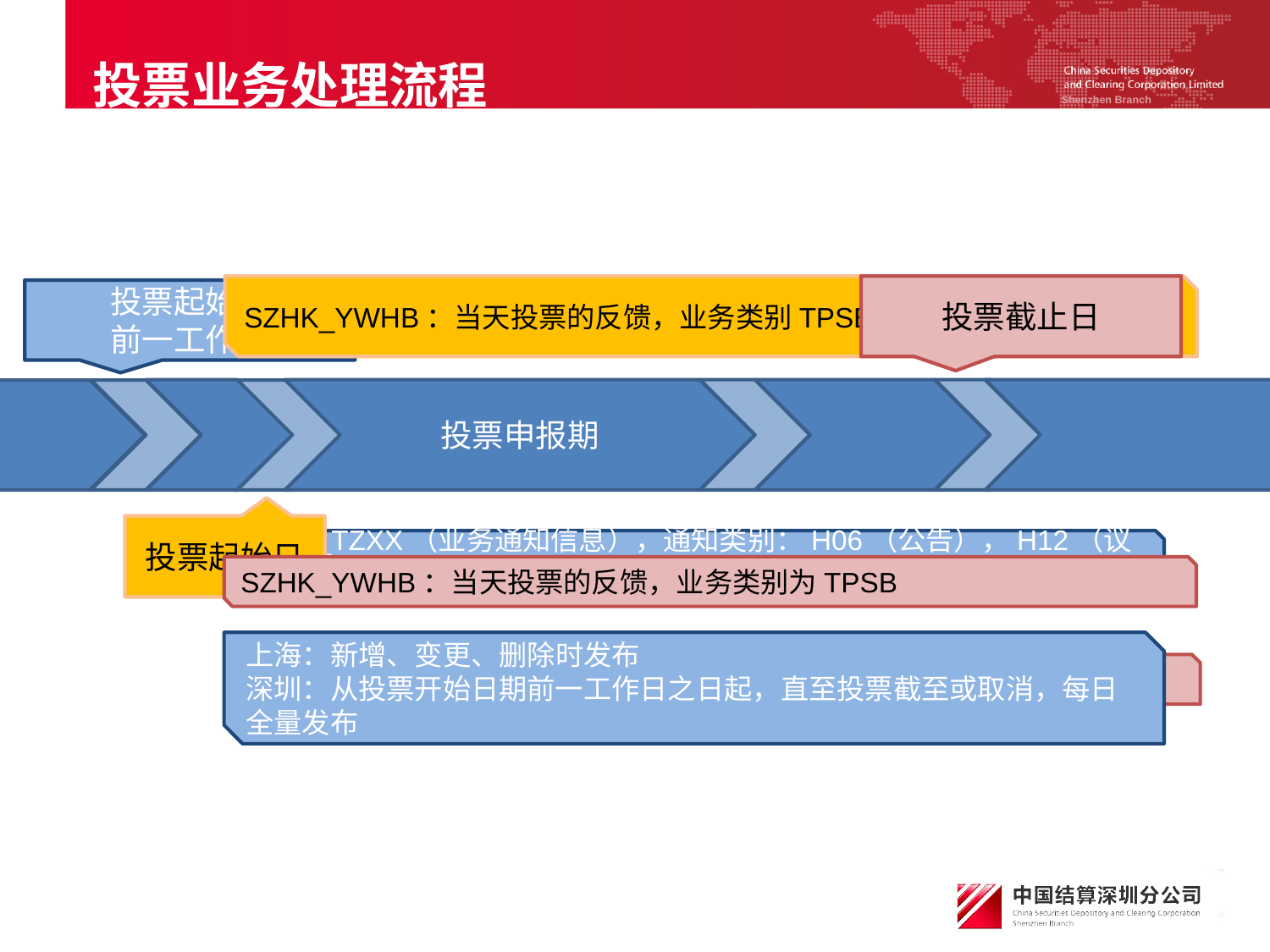

投票业务处理流程
SZHK_YWHB：当天投票的反馈，业务类别TPSB
投票截止日
投票起始日
前一工作日

投票申报期

投票起始日
SZHK_TZXX（业务通知信息），通知类别：H06（公告），H12（议案）
SZHK_YWHB：当天投票的反馈，业务类别为TPSB
上海：新增、变更、删除时发布
深圳：从投票开始日期前一工作日之日起，直至投票截至或取消，每日全量发布
SZHK_YWHB：最终确认的投票结果，业务类别为TPJG